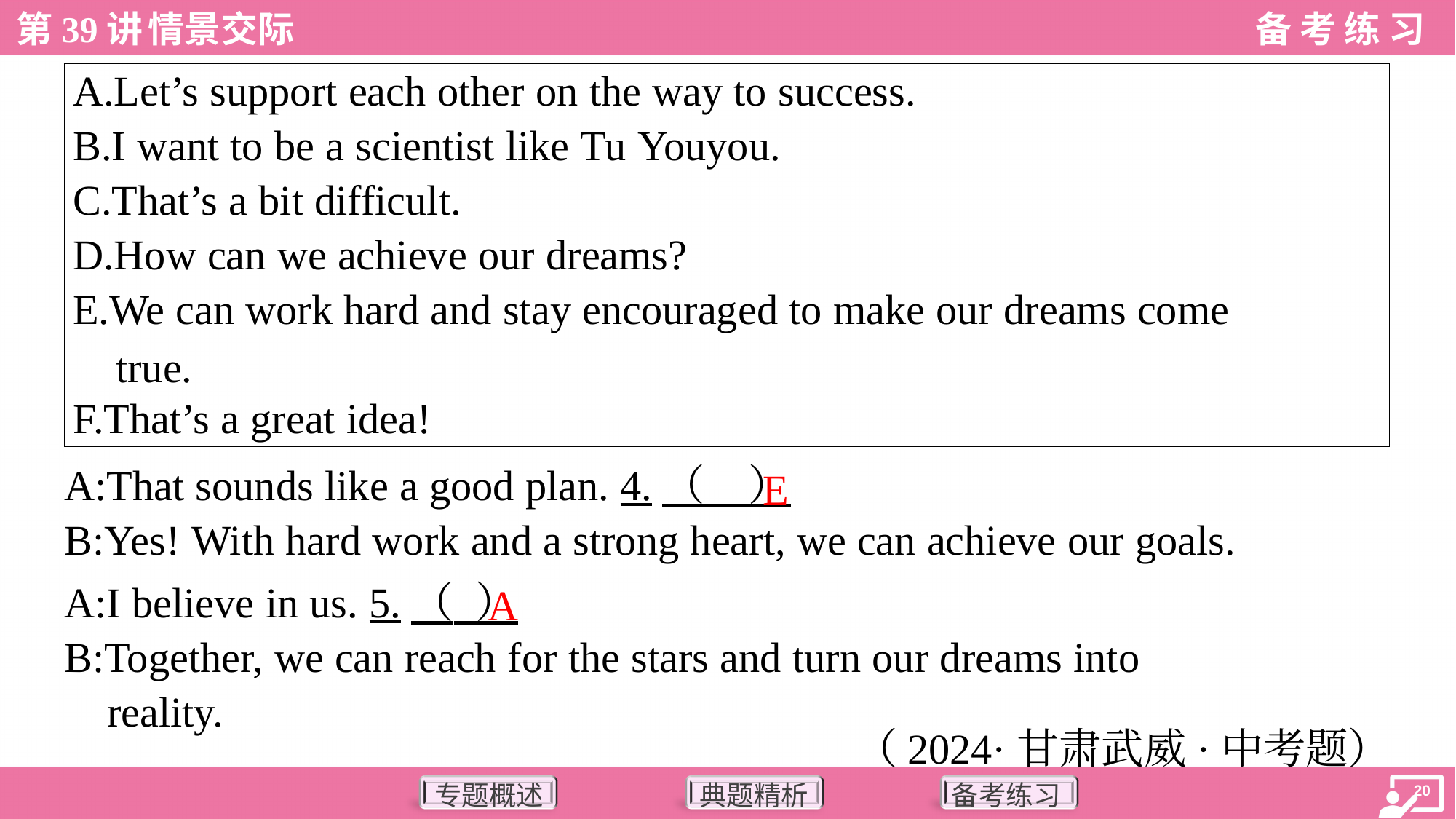

| A.Let’s support each other on the way to success. B.I want to be a scientist like Tu Youyou. C.That’s a bit difficult. D.How can we achieve our dreams? E.We can work hard and stay encouraged to make our dreams come true. F.That’s a great idea! |
| --- |
E
A:That sounds like a good plan. 4.（    ）
B:Yes! With hard work and a strong heart, we can achieve our goals.
A
A:I believe in us. 5.（  ）
B:Together, we can reach for the stars and turn our dreams into
reality.
（2024·甘肃武威·中考题）